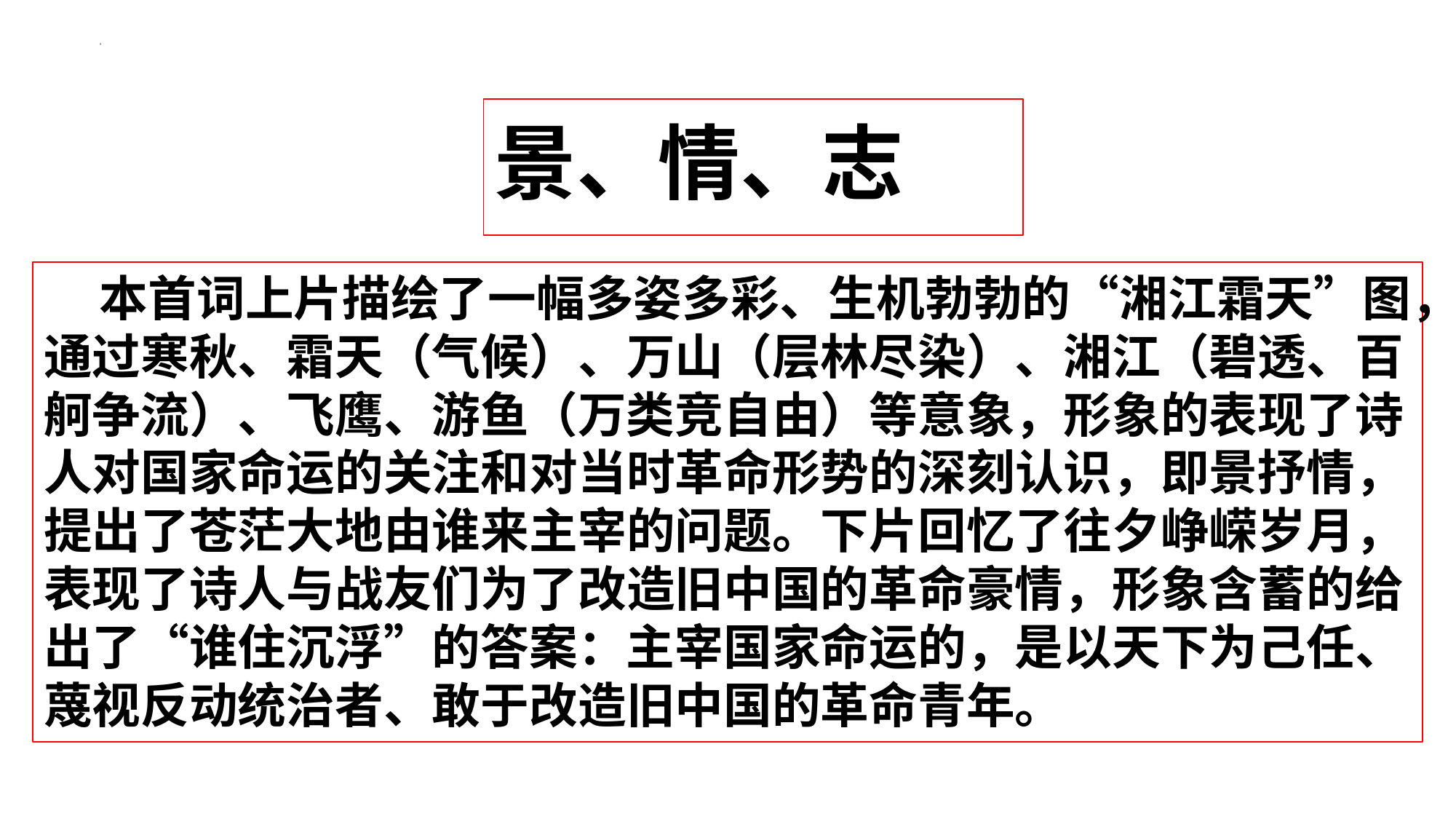

# 景、情、志
    本首词上片描绘了一幅多姿多彩、生机勃勃的“湘江霜天”图，通过寒秋、霜天（气候）、万山（层林尽染）、湘江（碧透、百舸争流）、飞鹰、游鱼（万类竞自由）等意象，形象的表现了诗人对国家命运的关注和对当时革命形势的深刻认识，即景抒情，提出了苍茫大地由谁来主宰的问题。下片回忆了往夕峥嵘岁月，表现了诗人与战友们为了改造旧中国的革命豪情，形象含蓄的给出了“谁住沉浮”的答案：主宰国家命运的，是以天下为己任、蔑视反动统治者、敢于改造旧中国的革命青年。